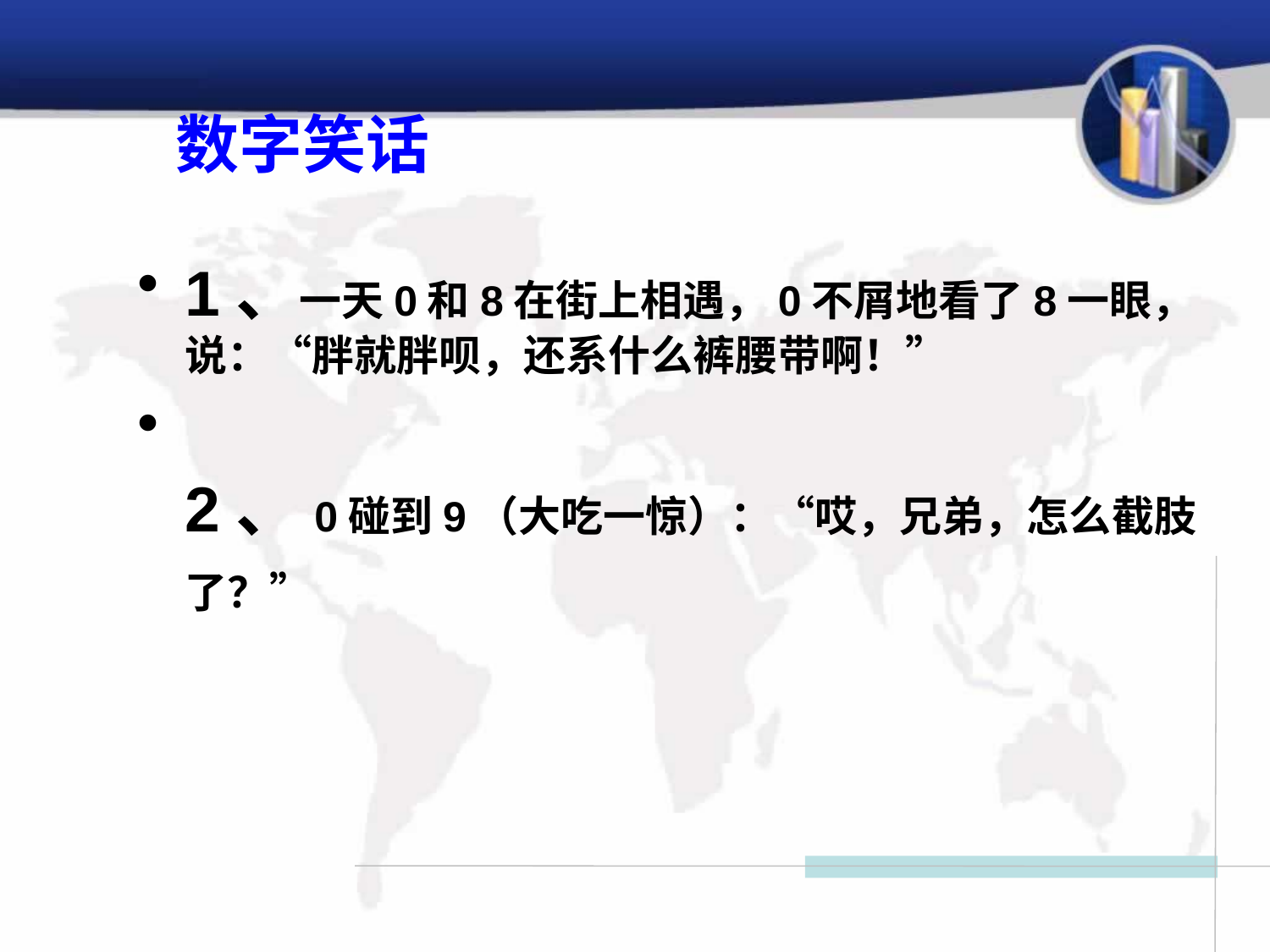

# 数字笑话
1、一天0和8在街上相遇，0不屑地看了8一眼，说：“胖就胖呗，还系什么裤腰带啊！”
2、0碰到9（大吃一惊）：“哎，兄弟，怎么截肢了？”